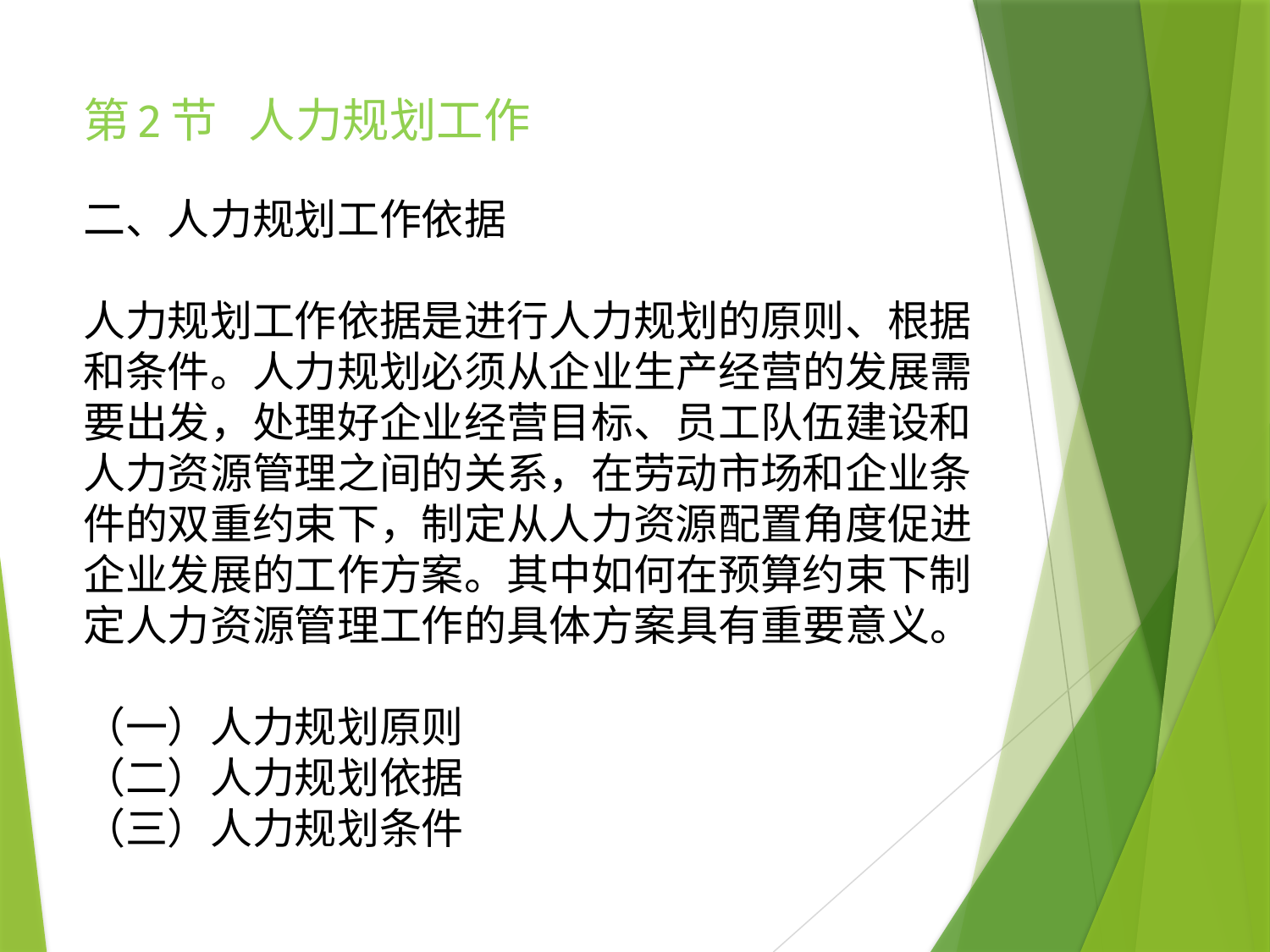

# 第2节   人力规划工作
二、人力规划工作依据

人力规划工作依据是进行人力规划的原则、根据和条件。人力规划必须从企业生产经营的发展需要出发，处理好企业经营目标、员工队伍建设和人力资源管理之间的关系，在劳动市场和企业条件的双重约束下，制定从人力资源配置角度促进企业发展的工作方案。其中如何在预算约束下制定人力资源管理工作的具体方案具有重要意义。

（一）人力规划原则
（二）人力规划依据
（三）人力规划条件